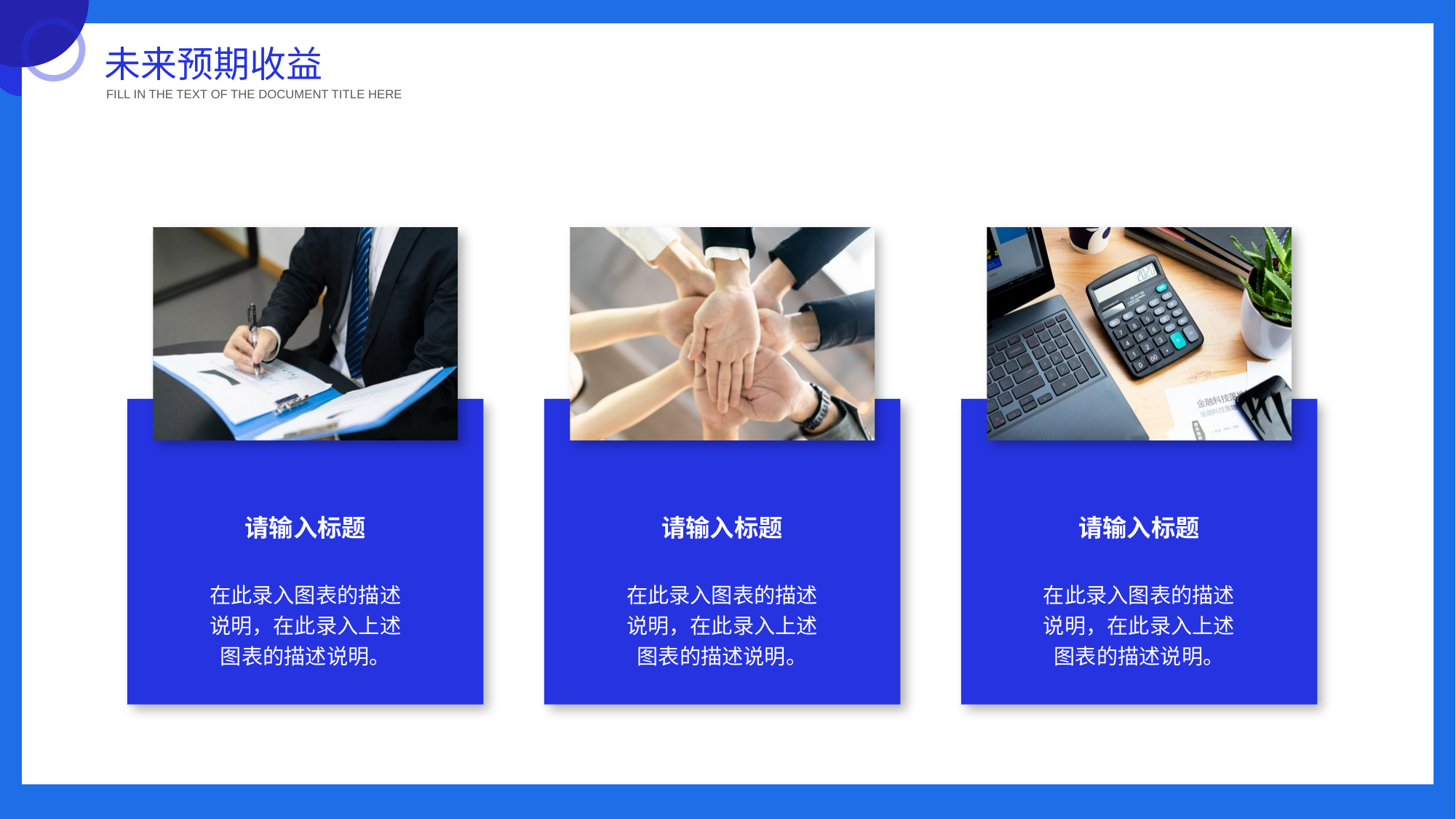

未来预期收益
FILL IN THE TEXT OF THE DOCUMENT TITLE HERE

请输入标题

在此录入图表的描述说明，在此录入上述图表的描述说明。
请输入标题

在此录入图表的描述说明，在此录入上述图表的描述说明。
请输入标题

在此录入图表的描述说明，在此录入上述图表的描述说明。